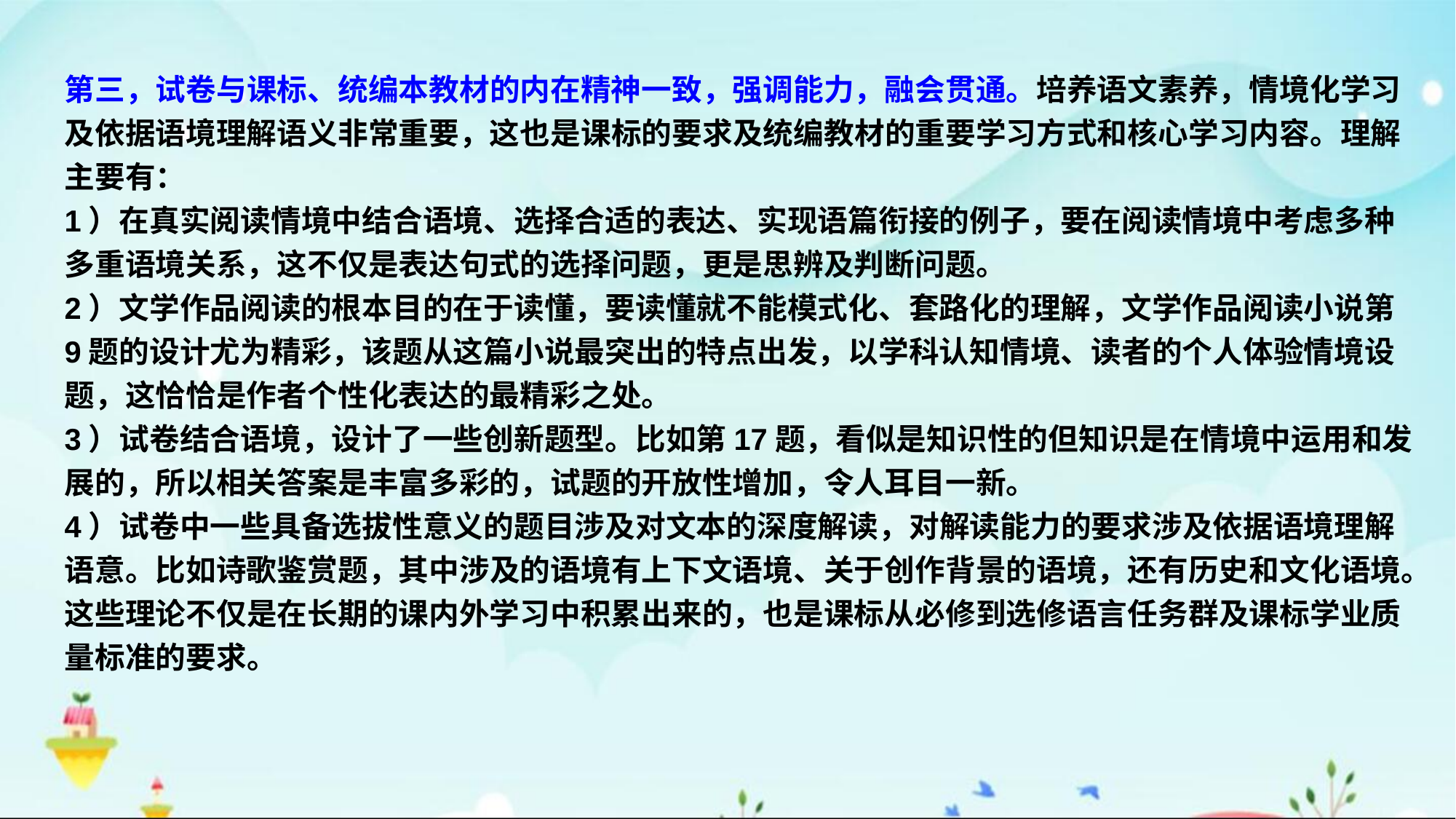

第三，试卷与课标、统编本教材的内在精神一致，强调能力，融会贯通。培养语文素养，情境化学习及依据语境理解语义非常重要，这也是课标的要求及统编教材的重要学习方式和核心学习内容。理解主要有：
1）在真实阅读情境中结合语境、选择合适的表达、实现语篇衔接的例子，要在阅读情境中考虑多种多重语境关系，这不仅是表达句式的选择问题，更是思辨及判断问题。
2）文学作品阅读的根本目的在于读懂，要读懂就不能模式化、套路化的理解，文学作品阅读小说第9题的设计尤为精彩，该题从这篇小说最突出的特点出发，以学科认知情境、读者的个人体验情境设题，这恰恰是作者个性化表达的最精彩之处。
3）试卷结合语境，设计了一些创新题型。比如第17题，看似是知识性的但知识是在情境中运用和发展的，所以相关答案是丰富多彩的，试题的开放性增加，令人耳目一新。
4）试卷中一些具备选拔性意义的题目涉及对文本的深度解读，对解读能力的要求涉及依据语境理解语意。比如诗歌鉴赏题，其中涉及的语境有上下文语境、关于创作背景的语境，还有历史和文化语境。这些理论不仅是在长期的课内外学习中积累出来的，也是课标从必修到选修语言任务群及课标学业质量标准的要求。